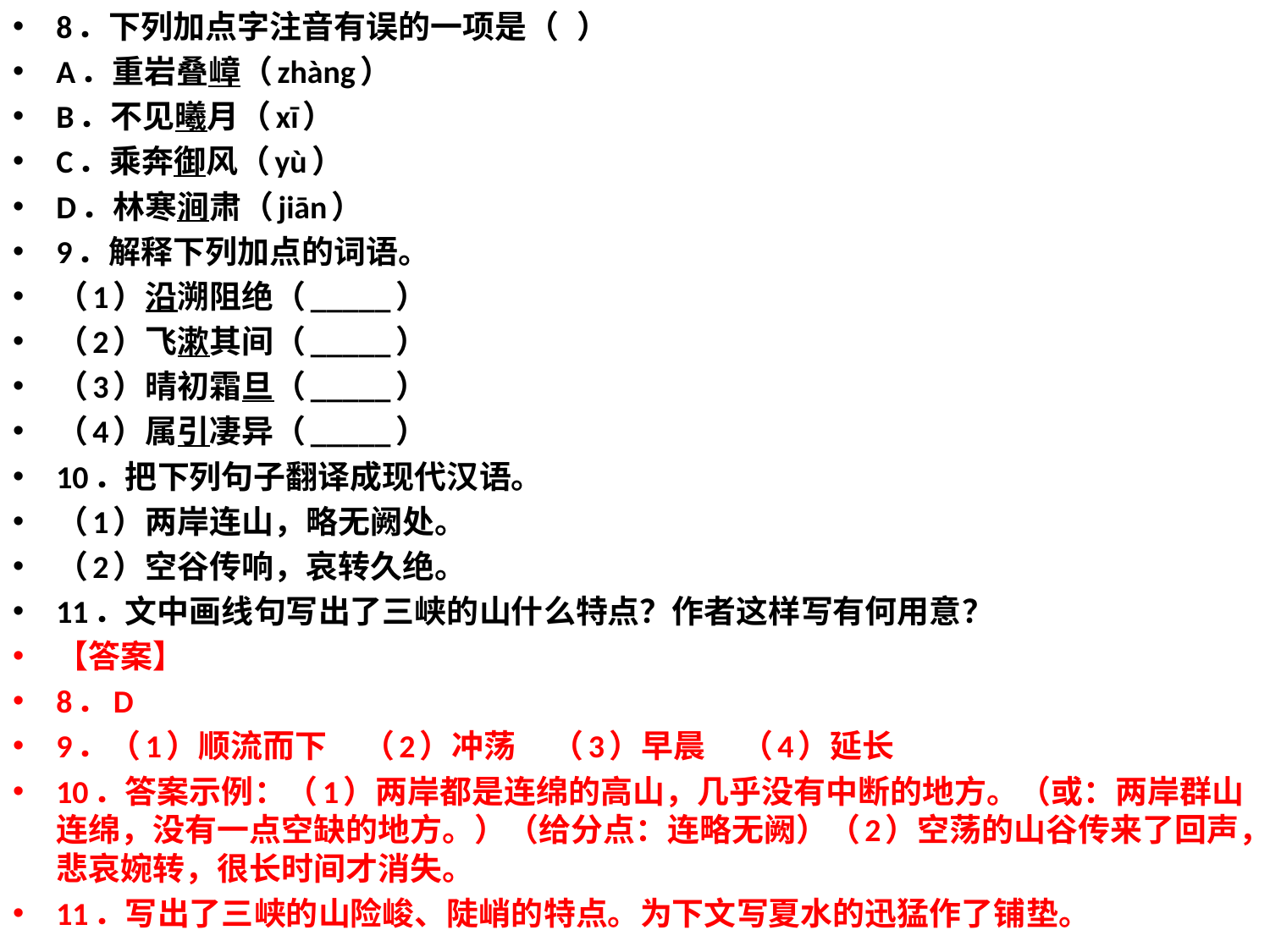

8．下列加点字注音有误的一项是（  ）
A．重岩叠嶂（zhàng）
B．不见曦月（xī）
C．乘奔御风（yù）
D．林寒涧肃（jiān）
9．解释下列加点的词语。
（1）沿溯阻绝（_____）
（2）飞漱其间（_____）
（3）晴初霜旦（_____）
（4）属引凄异（_____）
10．把下列句子翻译成现代汉语。
（1）两岸连山，略无阙处。
（2）空谷传响，哀转久绝。
11．文中画线句写出了三峡的山什么特点？作者这样写有何用意？
【答案】
8．D
9．（1）顺流而下    （2）冲荡    （3）早晨    （4）延长
10．答案示例：（1）两岸都是连绵的高山，几乎没有中断的地方。（或：两岸群山连绵，没有一点空缺的地方。）（给分点：连略无阙）（2）空荡的山谷传来了回声，悲哀婉转，很长时间才消失。
11．写出了三峡的山险峻、陡峭的特点。为下文写夏水的迅猛作了铺垫。
#